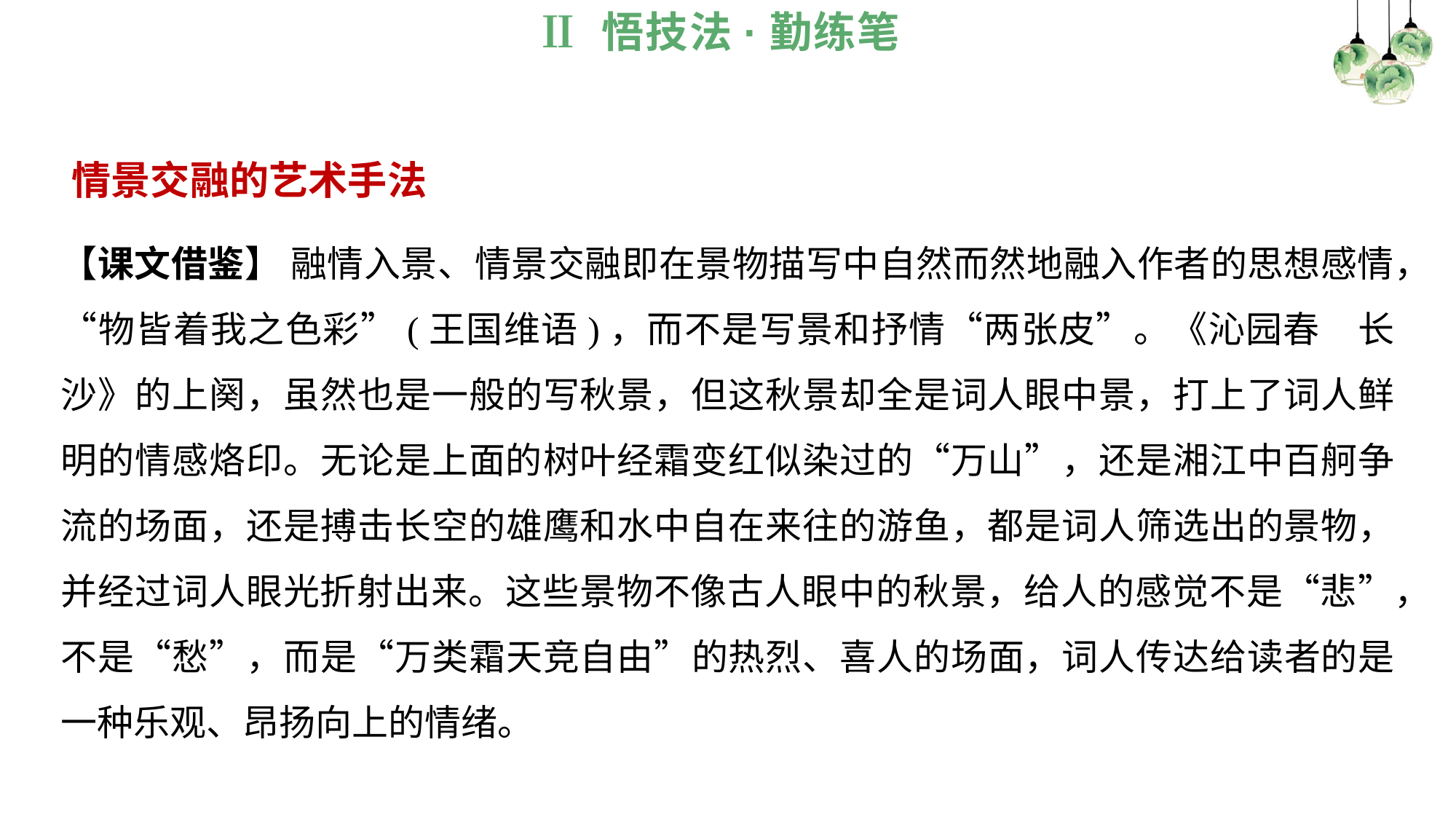

Ⅱ 悟技法·勤练笔
#
情景交融的艺术手法
【课文借鉴】 融情入景、情景交融即在景物描写中自然而然地融入作者的思想感情，“物皆着我之色彩”(王国维语)，而不是写景和抒情“两张皮”。《沁园春　长沙》的上阕，虽然也是一般的写秋景，但这秋景却全是词人眼中景，打上了词人鲜明的情感烙印。无论是上面的树叶经霜变红似染过的“万山”，还是湘江中百舸争流的场面，还是搏击长空的雄鹰和水中自在来往的游鱼，都是词人筛选出的景物，并经过词人眼光折射出来。这些景物不像古人眼中的秋景，给人的感觉不是“悲”，不是“愁”，而是“万类霜天竞自由”的热烈、喜人的场面，词人传达给读者的是一种乐观、昂扬向上的情绪。